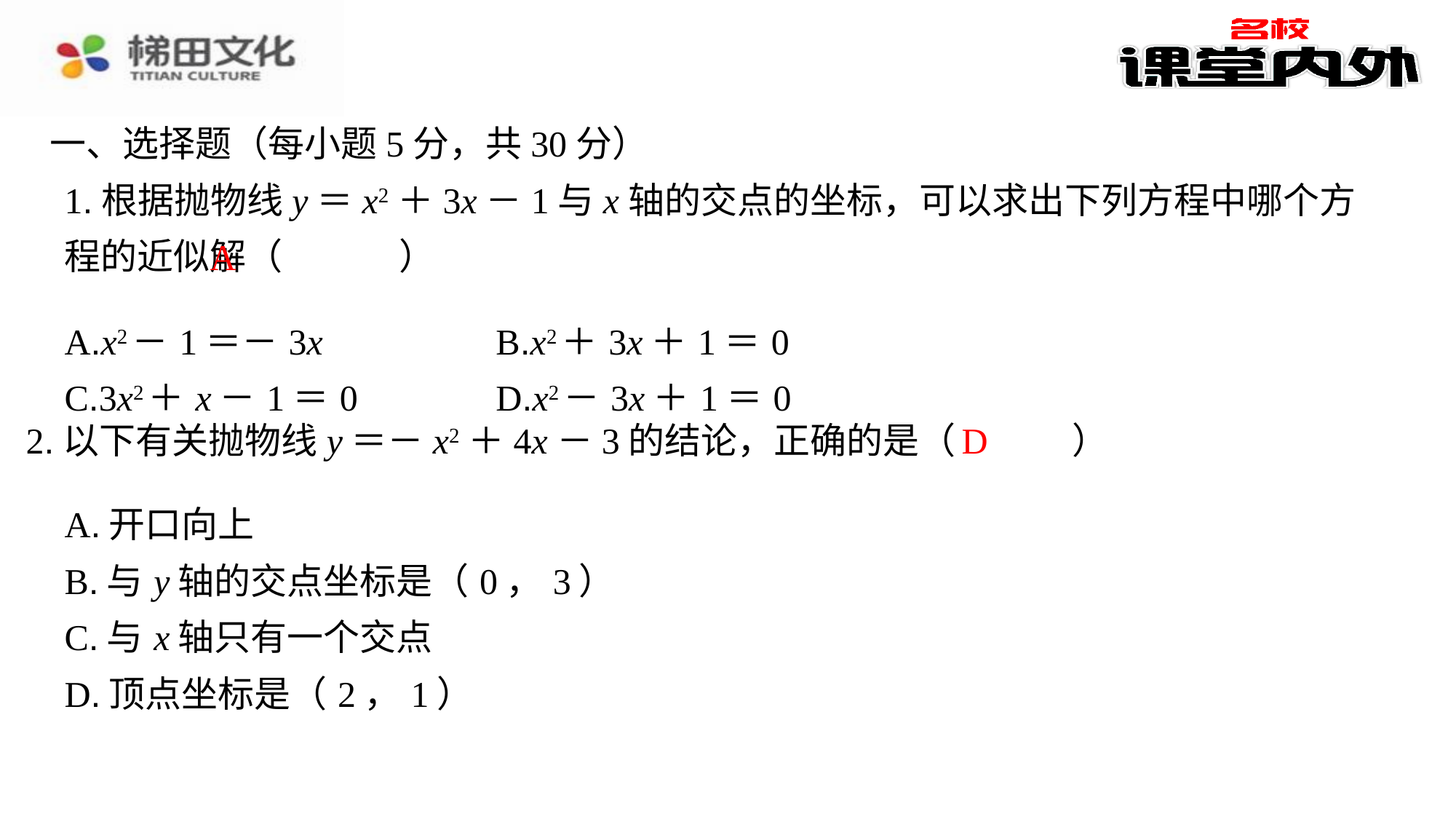

一、选择题（每小题5分，共30分）
1.根据抛物线y＝x2＋3x－1与x轴的交点的坐标，可以求出下列方程中哪个方程的近似解（　A　）
A
| A.x2－1＝－3x | B.x2＋3x＋1＝0 |
| --- | --- |
| C.3x2＋x－1＝0 | D.x2－3x＋1＝0 |
D
2.以下有关抛物线y＝－x2＋4x－3的结论，正确的是（　D　）
| A.开口向上 |
| --- |
| B.与y轴的交点坐标是（0，3） |
| C.与x轴只有一个交点 |
| D.顶点坐标是（2，1） |